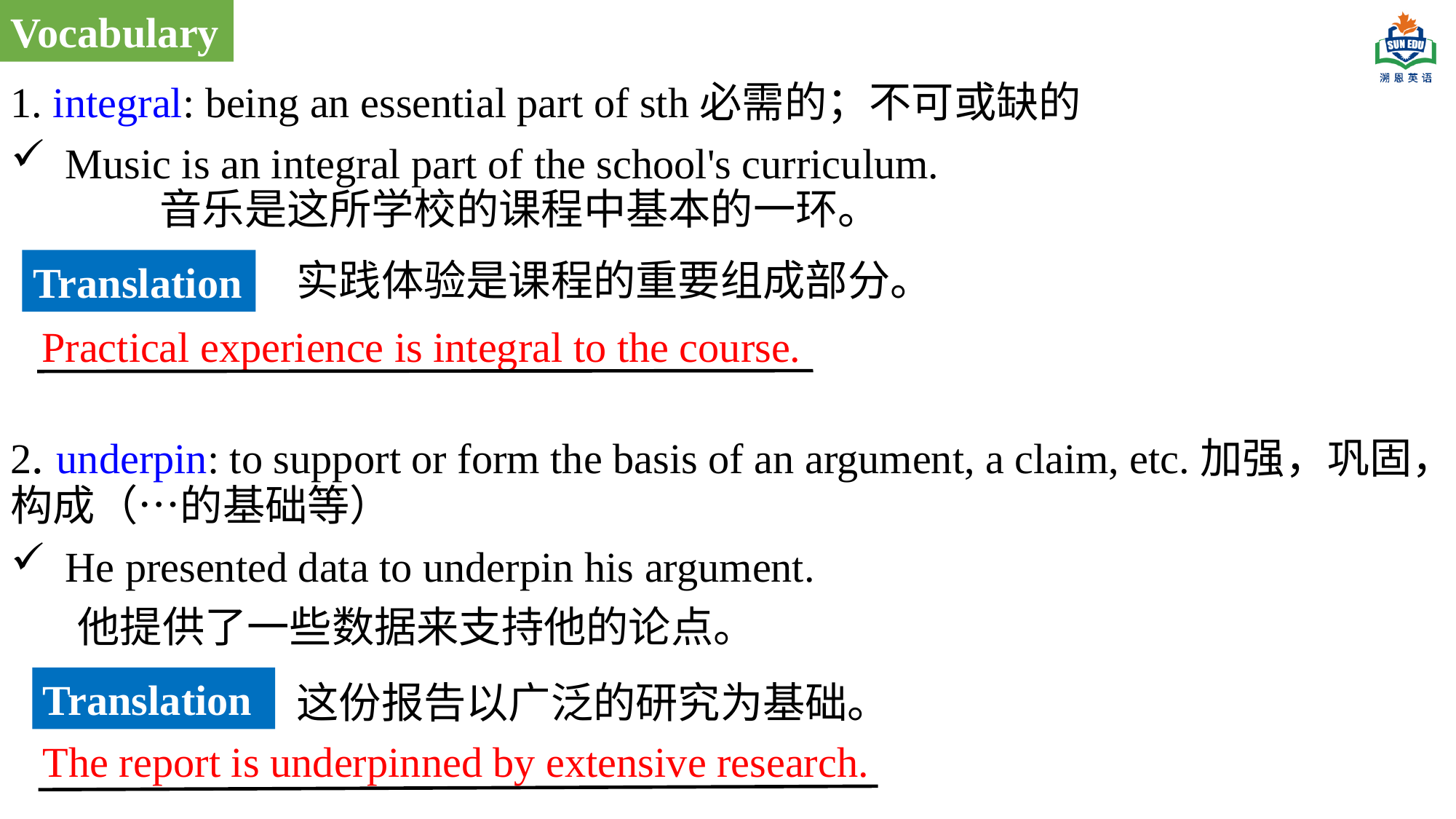

Vocabulary
1. integral: being an essential part of sth必需的；不可或缺的
Music is an integral part of the school's curriculum.                                                       音乐是这所学校的课程中基本的一环。

2. underpin: to support or form the basis of an argument, a claim, etc.加强，巩固，构成（…的基础等）
He presented data to underpin his argument.
      他提供了一些数据来支持他的论点。
实践体验是课程的重要组成部分。
Translation
Practical experience is integral to the course.
Translation
这份报告以广泛的研究为基础。
The report is underpinned by extensive research.